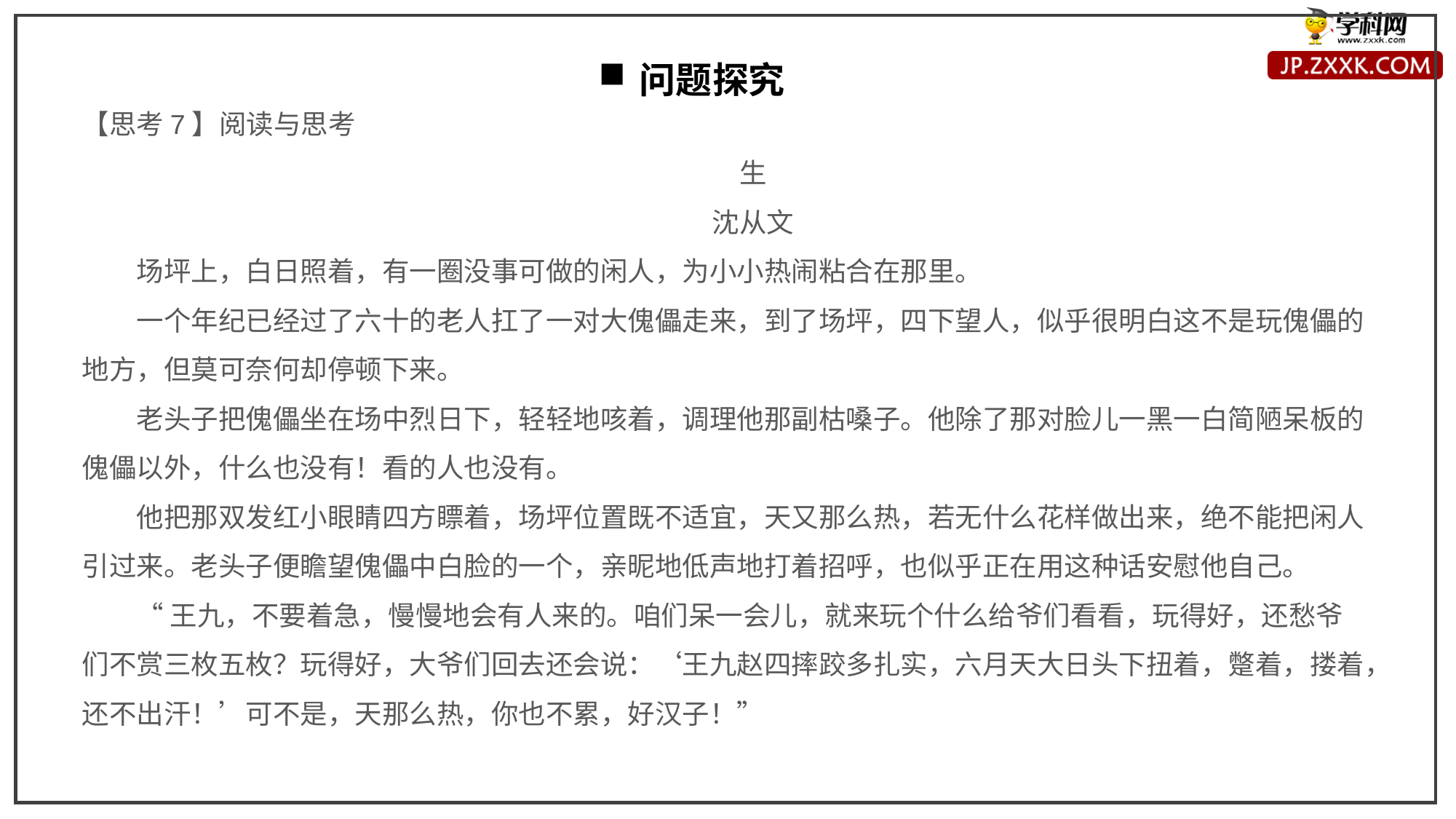

问题探究
【思考7】阅读与思考
生
沈从文
场坪上，白日照着，有一圈没事可做的闲人，为小小热闹粘合在那里。
一个年纪已经过了六十的老人扛了一对大傀儡走来，到了场坪，四下望人，似乎很明白这不是玩傀儡的地方，但莫可奈何却停顿下来。
老头子把傀儡坐在场中烈日下，轻轻地咳着，调理他那副枯嗓子。他除了那对脸儿一黑一白简陋呆板的傀儡以外，什么也没有！看的人也没有。
他把那双发红小眼睛四方瞟着，场坪位置既不适宜，天又那么热，若无什么花样做出来，绝不能把闲人引过来。老头子便瞻望傀儡中白脸的一个，亲昵地低声地打着招呼，也似乎正在用这种话安慰他自己。
“王九，不要着急，慢慢地会有人来的。咱们呆一会儿，就来玩个什么给爷们看看，玩得好，还愁爷们不赏三枚五枚？玩得好，大爷们回去还会说：‘王九赵四摔跤多扎实，六月天大日头下扭着，蹩着，搂着，还不出汗！’可不是，天那么热，你也不累，好汉子！”